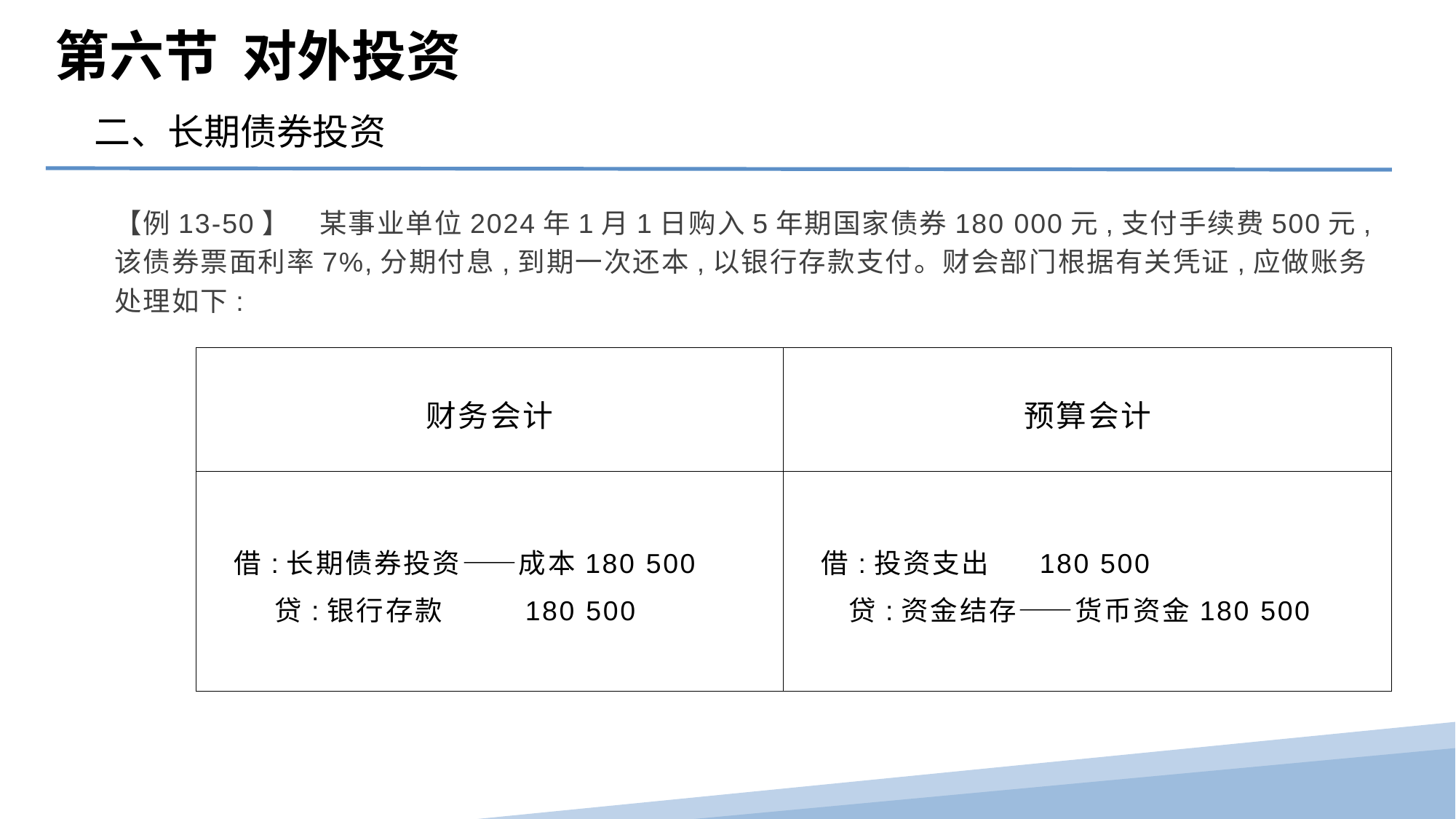

第六节  对外投资
二、长期债券投资
【例13-50】　某事业单位2024年1月1日购入5年期国家债券180 000元,支付手续费500元,该债券票面利率7%,分期付息,到期一次还本,以银行存款支付。财会部门根据有关凭证,应做账务处理如下:
| 财务会计 | 预算会计 |
| --- | --- |
| 借:长期债券投资——成本180 500 贷:银行存款 180 500 | 借:投资支出 180 500 贷:资金结存——货币资金180 500 |